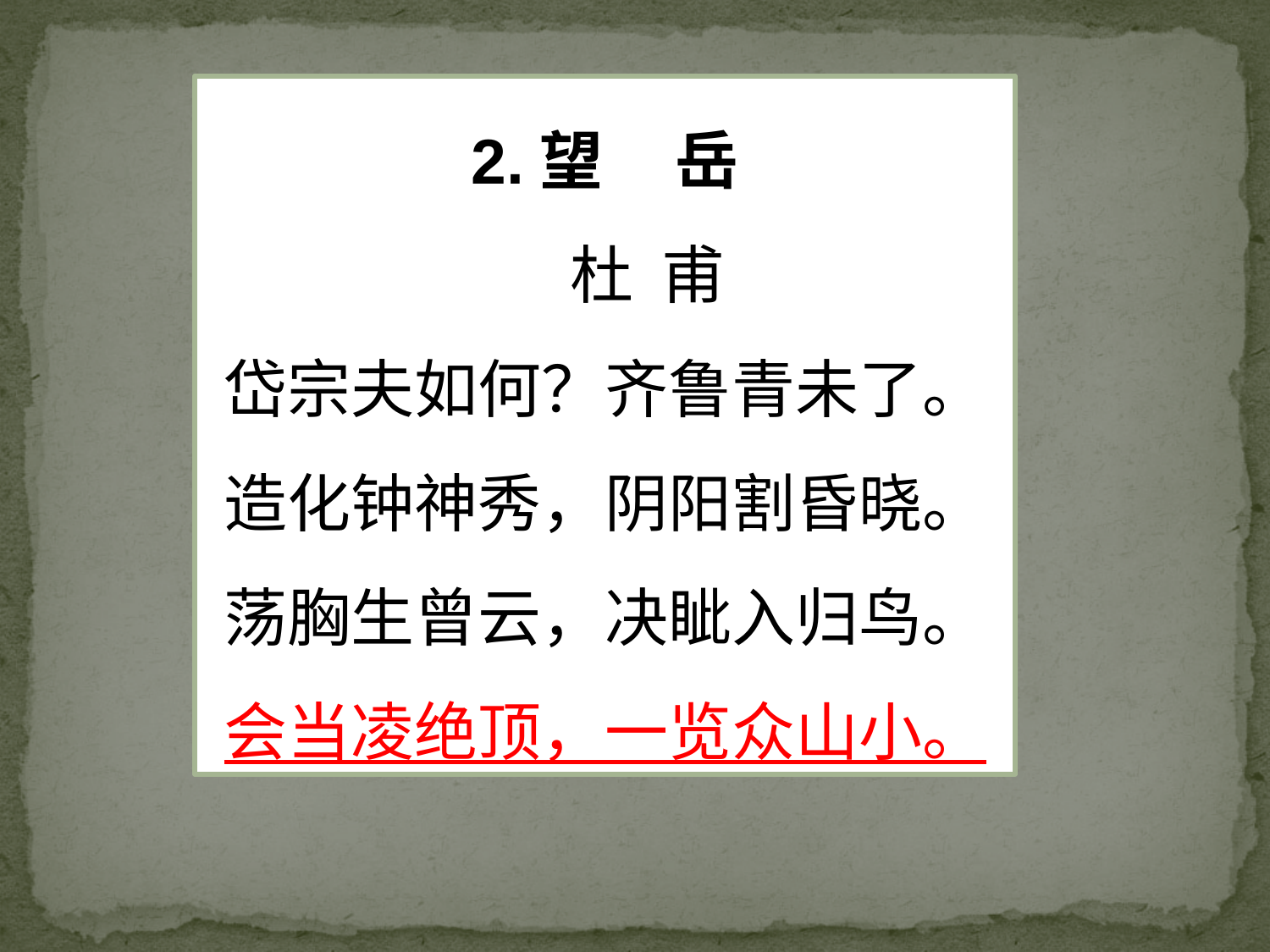

2.望     岳
      杜  甫
岱宗夫如何？齐鲁青未了。
造化钟神秀，阴阳割昏晓。
荡胸生曾云，决眦入归鸟。
会当凌绝顶，一览众山小。